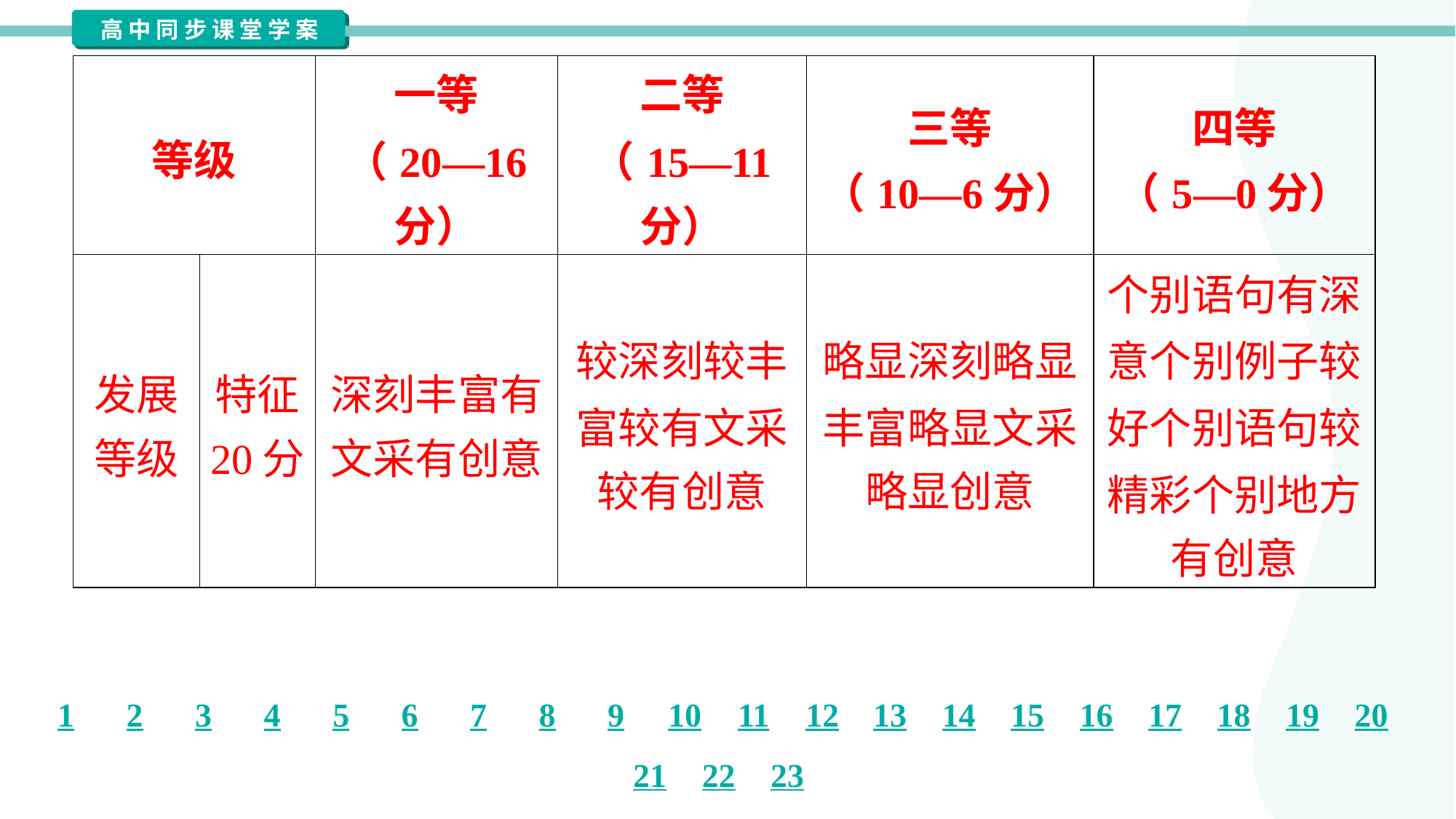

| 等级 |  | 一等 （20—16 分） | 二等 （15—11 分） | 三等 （10—6分） | 四等 （5—0分） |
| --- | --- | --- | --- | --- | --- |
| 发展 等级 | 特征 20分 | 深刻丰富有 文采有创意 | 较深刻较丰 富较有文采 较有创意 | 略显深刻略显 丰富略显文采 略显创意 | 个别语句有深 意个别例子较 好个别语句较 精彩个别地方 有创意 |